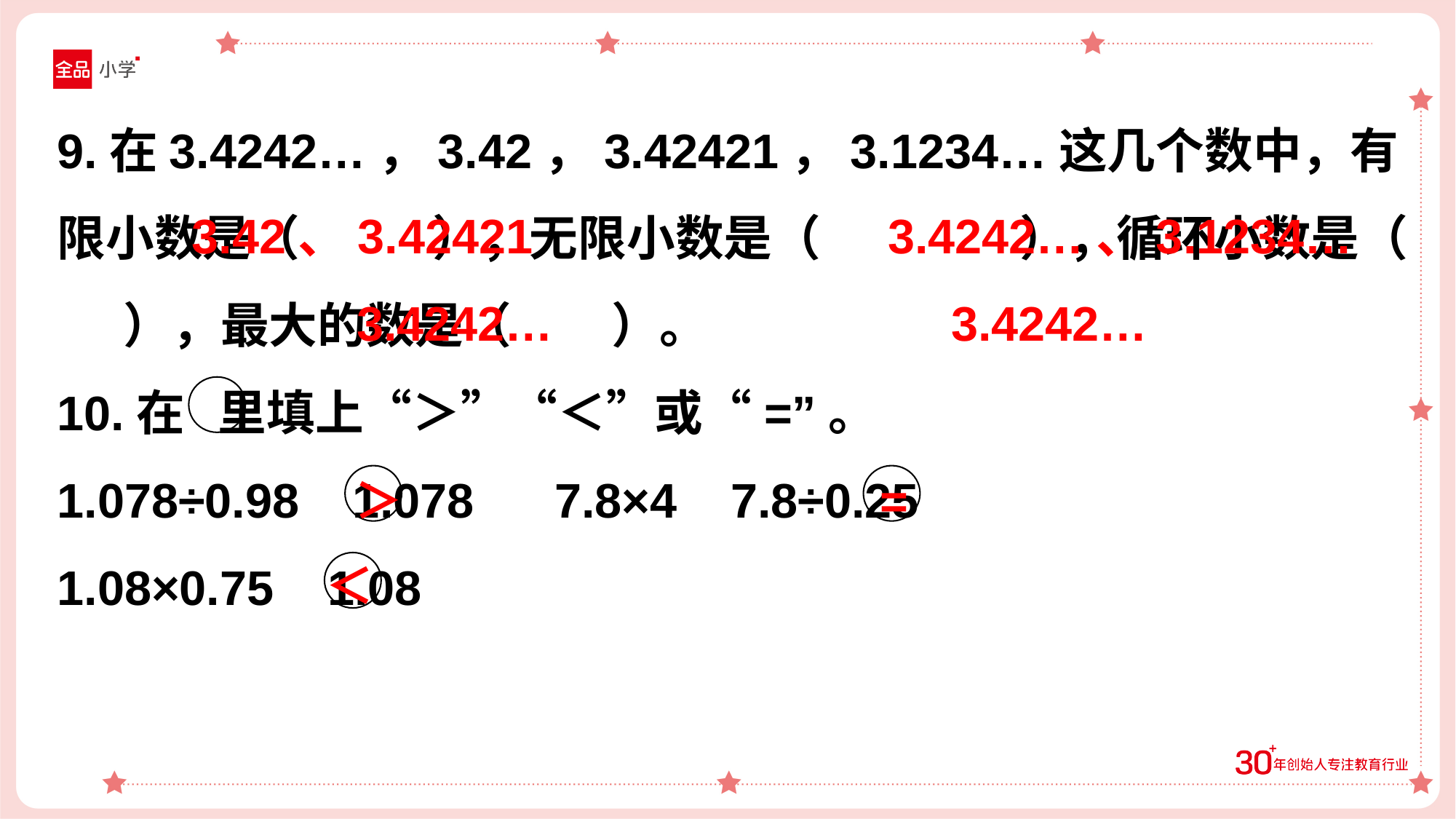

9.在3.4242…，3.42，3.42421，3.1234…这几个数中，有限小数是（            ），无限小数是（                  ），循环小数是（        ），最大的数是（         ）。
10.在   里填上“＞”“＜”或“=”。
1.078÷0.98    1.078      7.8×4    7.8÷0.25
1.08×0.75    1.08
3.42、3.42421
3.4242…、3.1234…
3.4242…
3.4242…

=
＞

＜